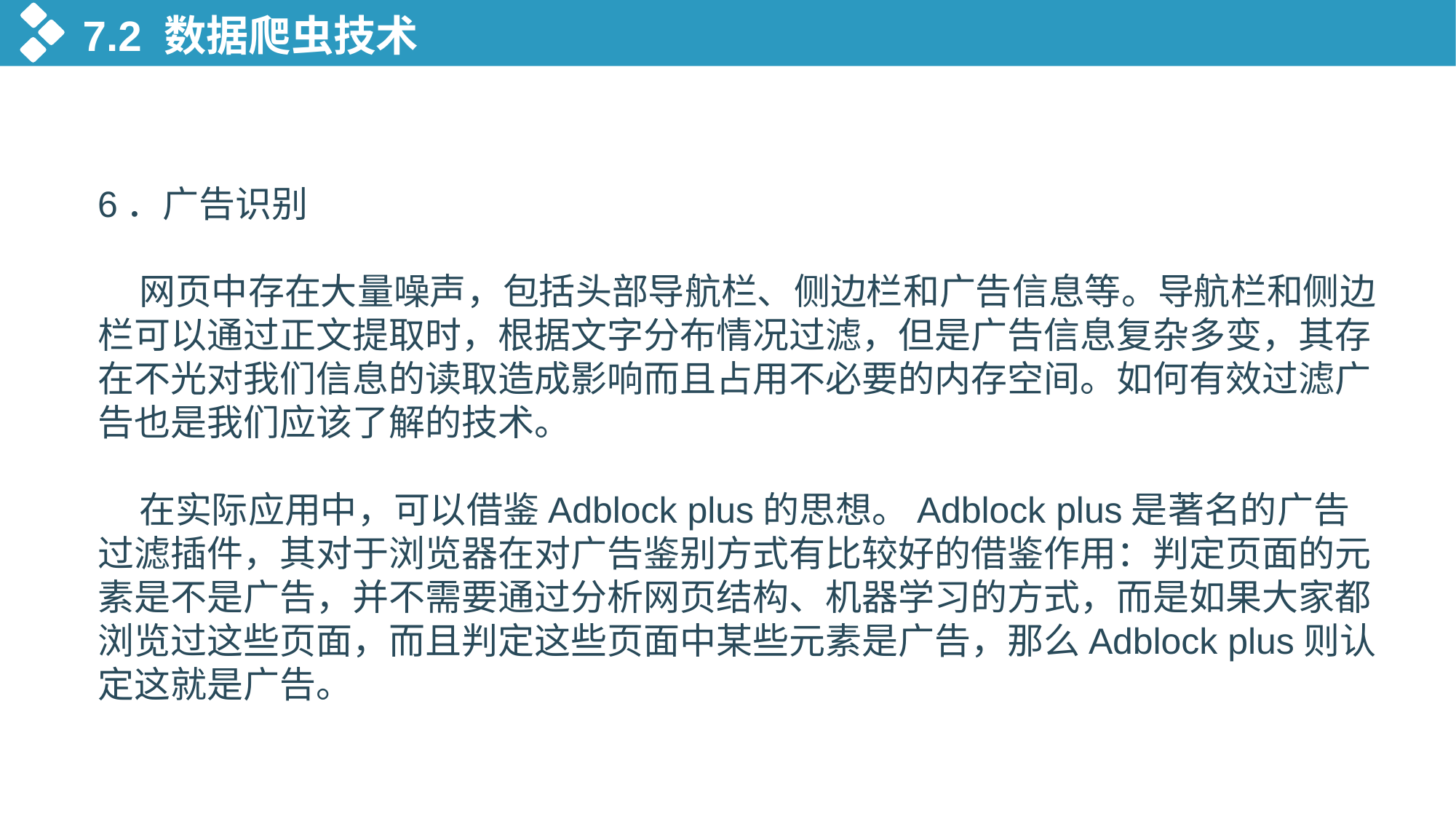

7.2 数据爬虫技术

6．广告识别

    网页中存在大量噪声，包括头部导航栏、侧边栏和广告信息等。导航栏和侧边栏可以通过正文提取时，根据文字分布情况过滤，但是广告信息复杂多变，其存在不光对我们信息的读取造成影响而且占用不必要的内存空间。如何有效过滤广告也是我们应该了解的技术。

    在实际应用中，可以借鉴Adblock plus的思想。Adblock plus是著名的广告过滤插件，其对于浏览器在对广告鉴别方式有比较好的借鉴作用：判定页面的元素是不是广告，并不需要通过分析网页结构、机器学习的方式，而是如果大家都浏览过这些页面，而且判定这些页面中某些元素是广告，那么Adblock plus则认定这就是广告。